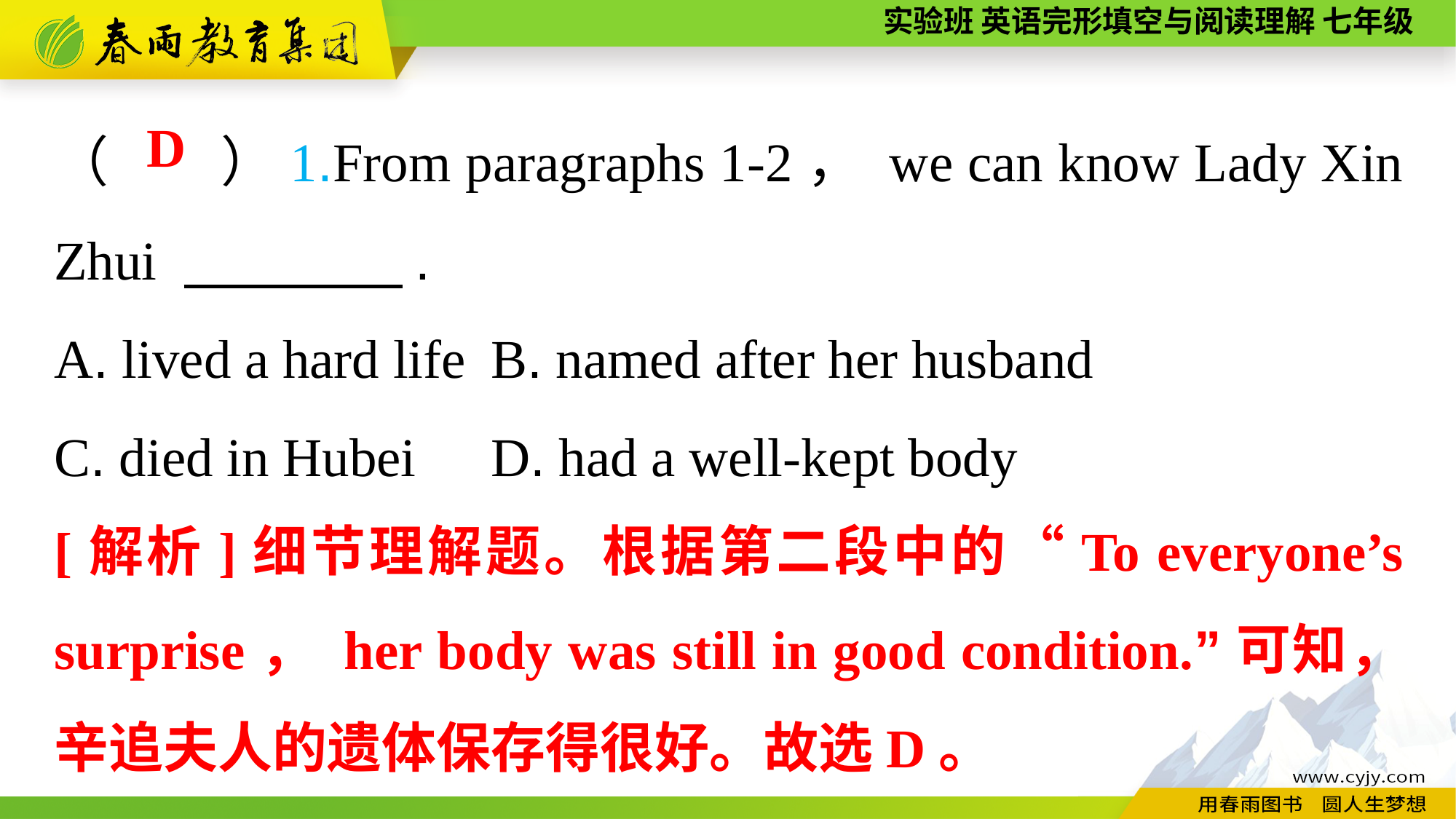

（　　）1.From paragraphs 1-2， we can know Lady Xin Zhui 　　　　.
A. lived a hard life	B. named after her husband
C. died in Hubei	D. had a well-kept body
D
[解析]细节理解题。根据第二段中的“To everyone’s surprise， her body was still in good condition.”可知，辛追夫人的遗体保存得很好。故选D。